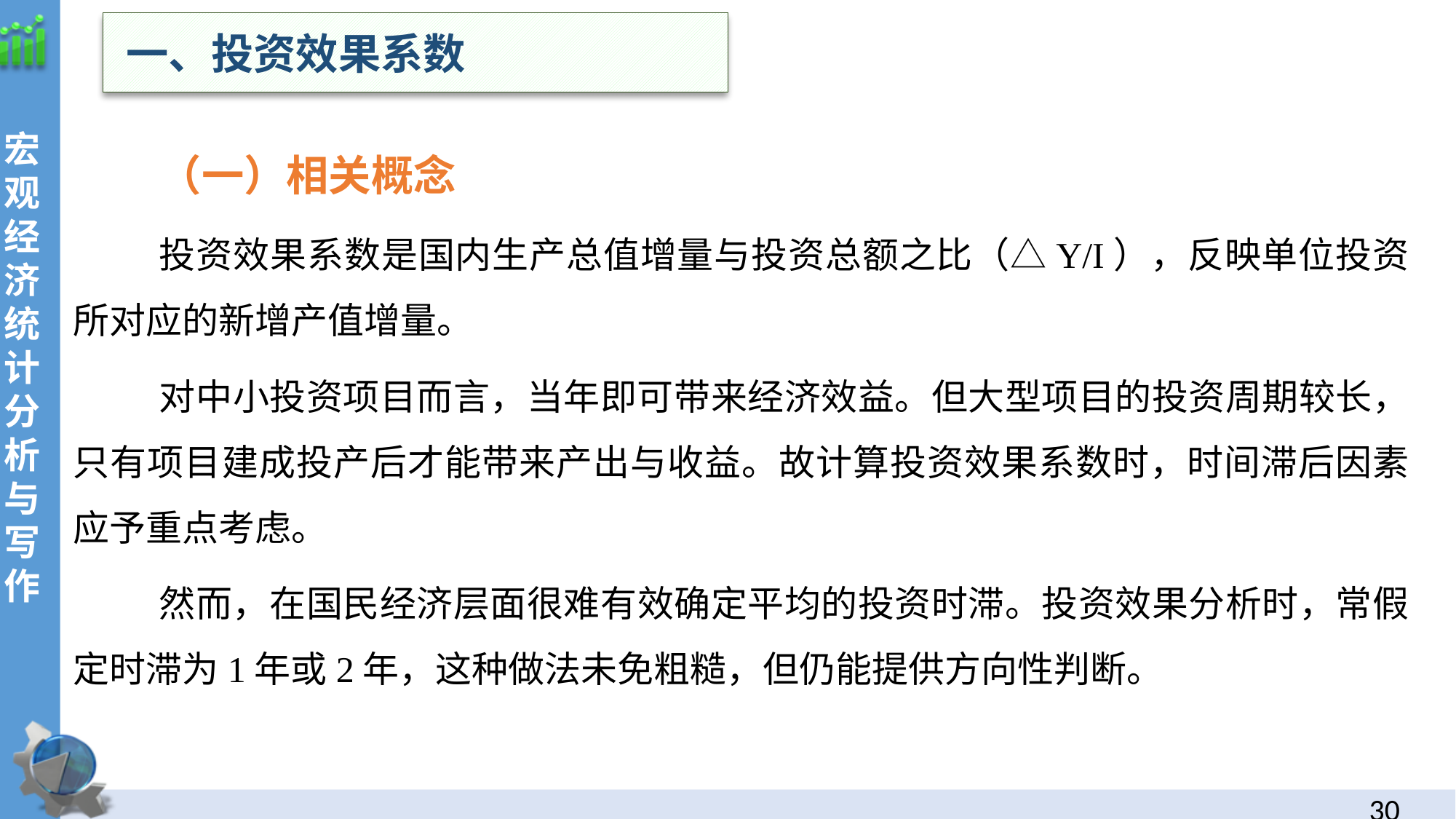

一、投资效果系数
（一）相关概念
投资效果系数是国内生产总值增量与投资总额之比（△Y/I），反映单位投资所对应的新增产值增量。
对中小投资项目而言，当年即可带来经济效益。但大型项目的投资周期较长，只有项目建成投产后才能带来产出与收益。故计算投资效果系数时，时间滞后因素应予重点考虑。
然而，在国民经济层面很难有效确定平均的投资时滞。投资效果分析时，常假定时滞为1年或2年，这种做法未免粗糙，但仍能提供方向性判断。

30